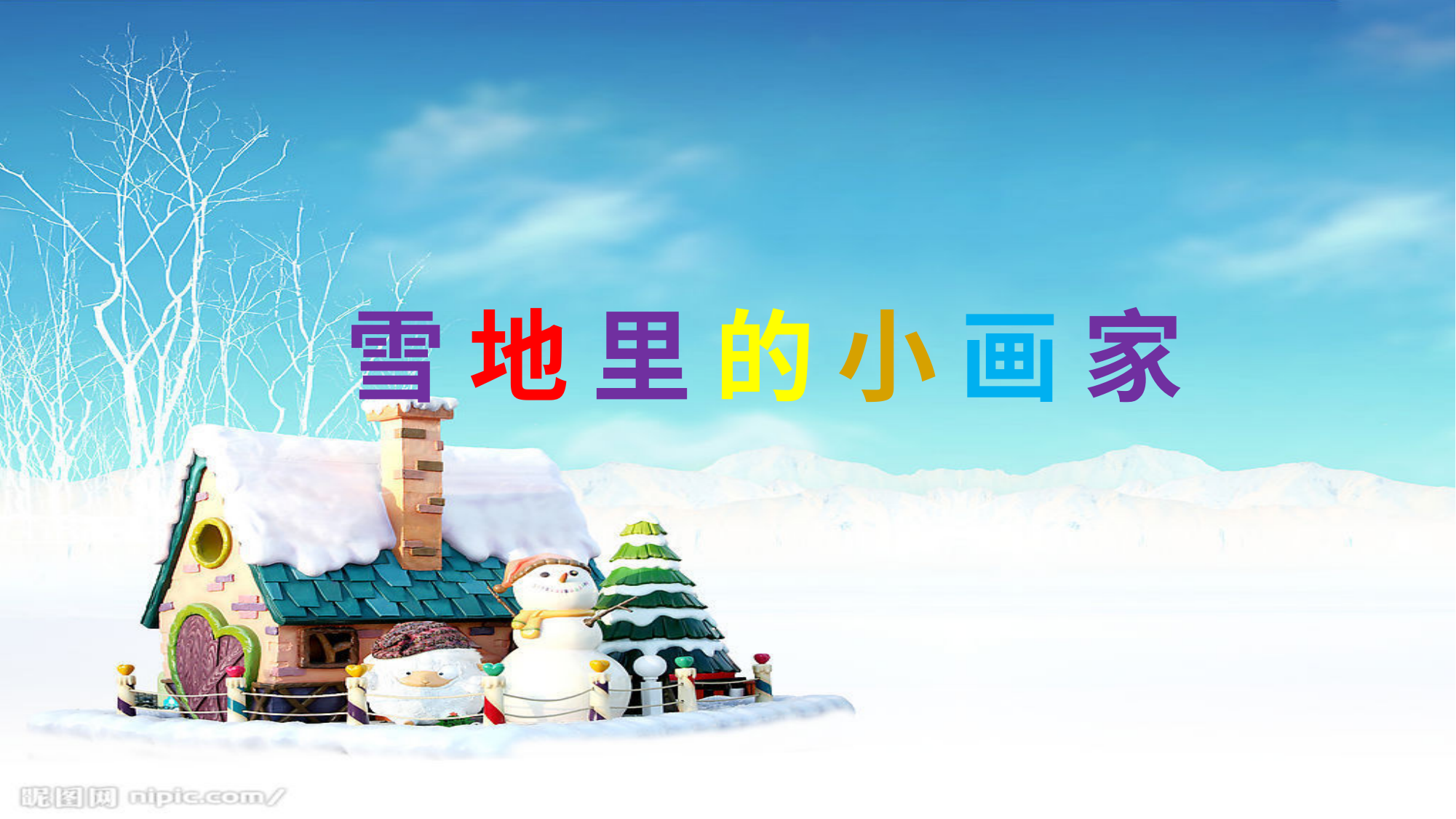

雪 地 里 的 小 画 家